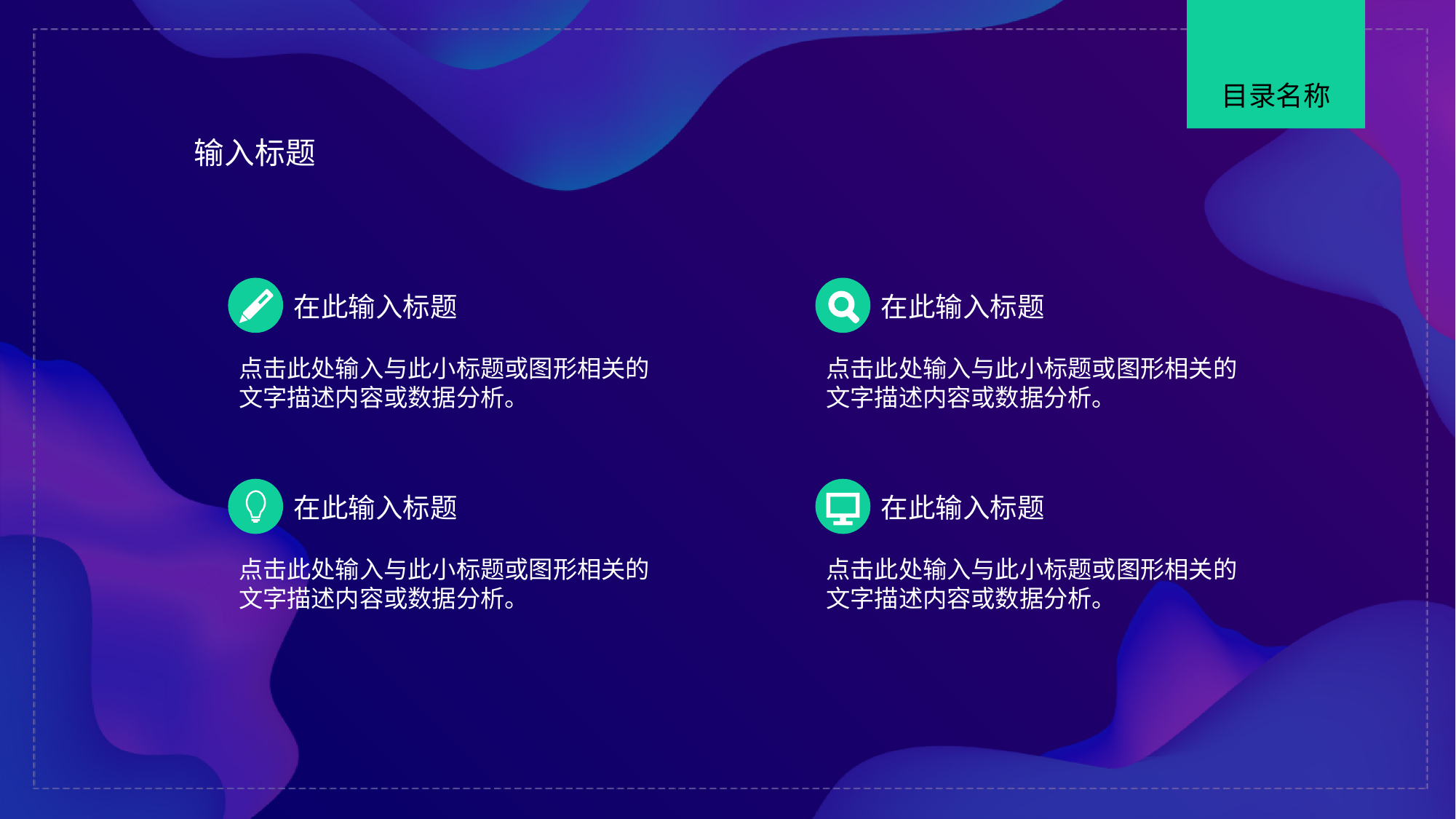

目录名称
输入标题

在此输入标题
在此输入标题

点击此处输入与此小标题或图形相关的文字描述内容或数据分析。
点击此处输入与此小标题或图形相关的文字描述内容或数据分析。

在此输入标题
在此输入标题

点击此处输入与此小标题或图形相关的文字描述内容或数据分析。
点击此处输入与此小标题或图形相关的文字描述内容或数据分析。